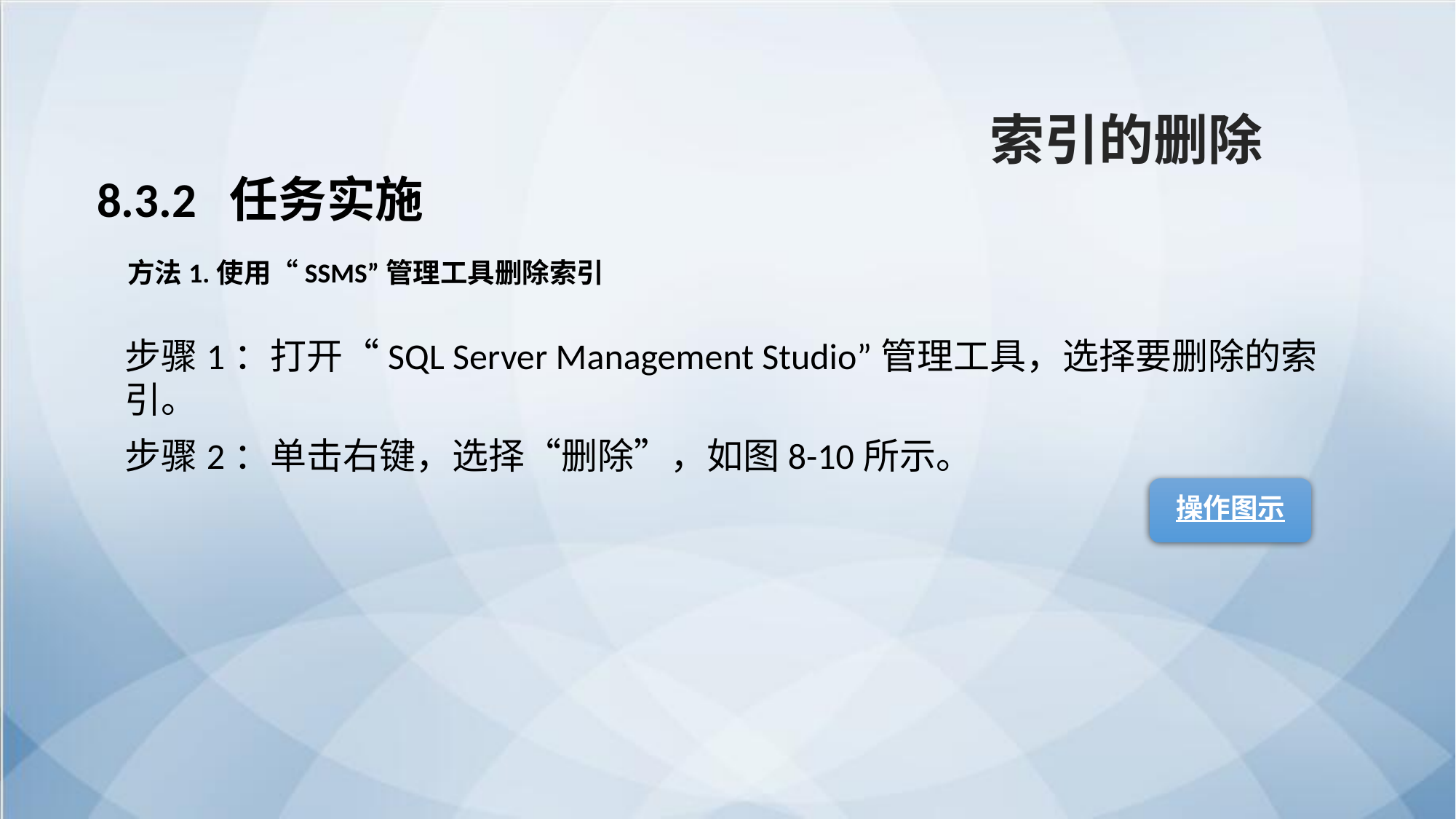

索引的删除
8.3.2  任务实施
方法1.使用“SSMS”管理工具删除索引
步骤1：打开“SQL Server Management Studio”管理工具，选择要删除的索引。
步骤2：单击右键，选择“删除”，如图8-10所示。
操作图示